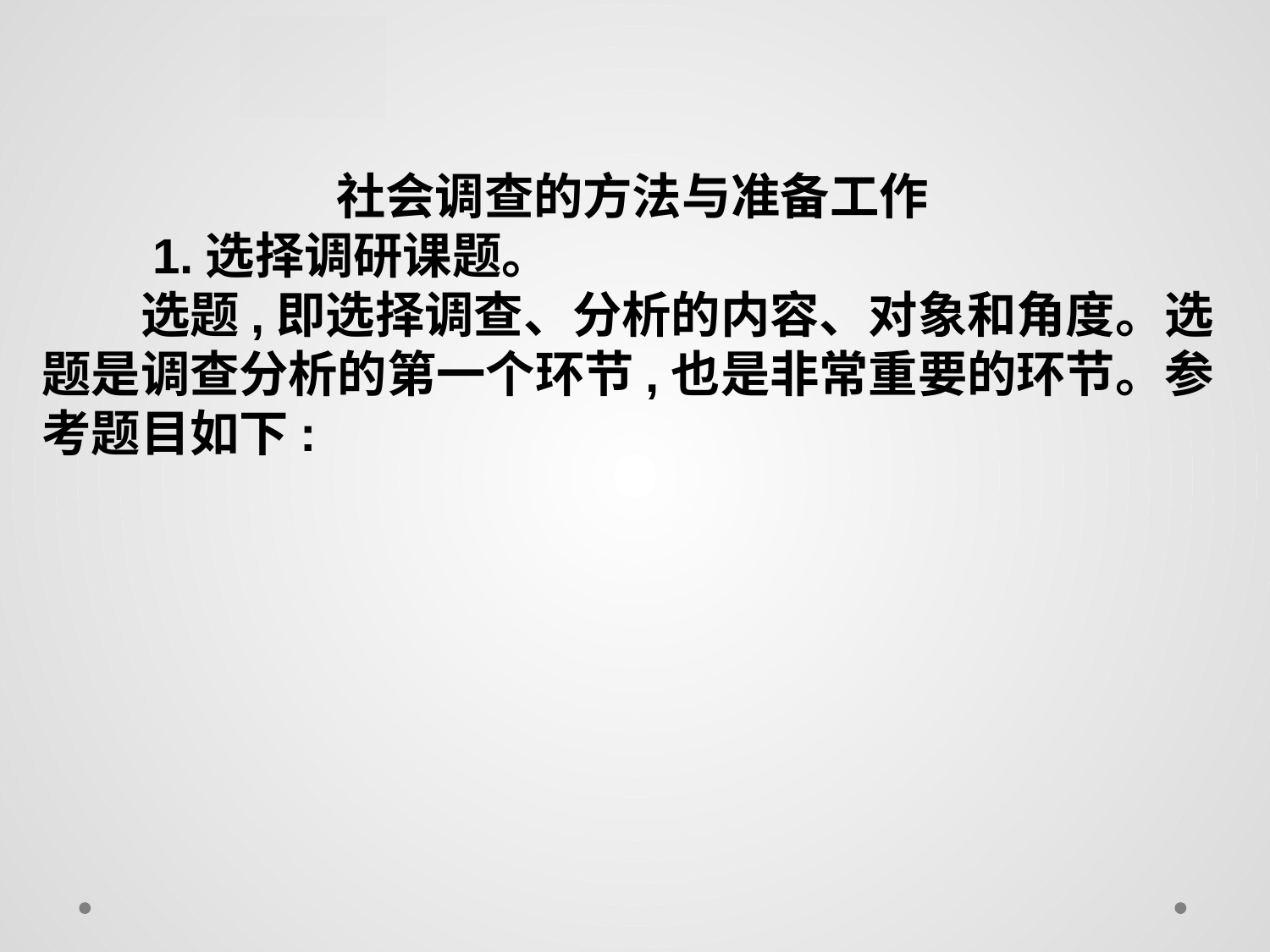

社会调查的方法与准备工作
　　1.选择调研课题。
　　选题,即选择调查、分析的内容、对象和角度。选题是调查分析的第一个环节,也是非常重要的环节。参考题目如下: